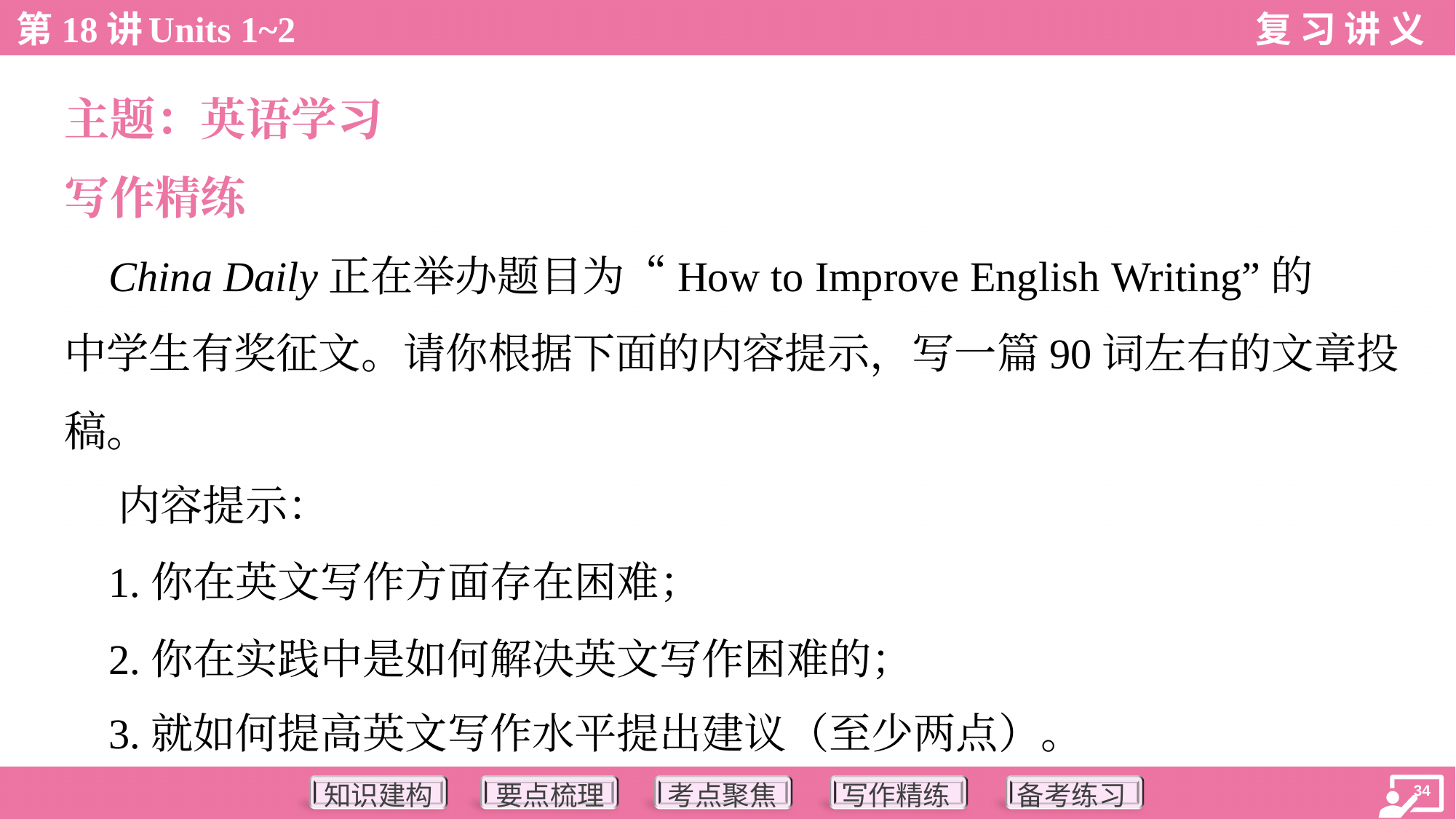

主题：英语学习
写作精练
    China Daily正在举办题目为“How to Improve English Writing”的
中学生有奖征文。请你根据下面的内容提示，写一篇90词左右的文章投
稿。
    内容提示：
    1.你在英文写作方面存在困难；
    2.你在实践中是如何解决英文写作困难的；
    3.就如何提高英文写作水平提出建议（至少两点）。